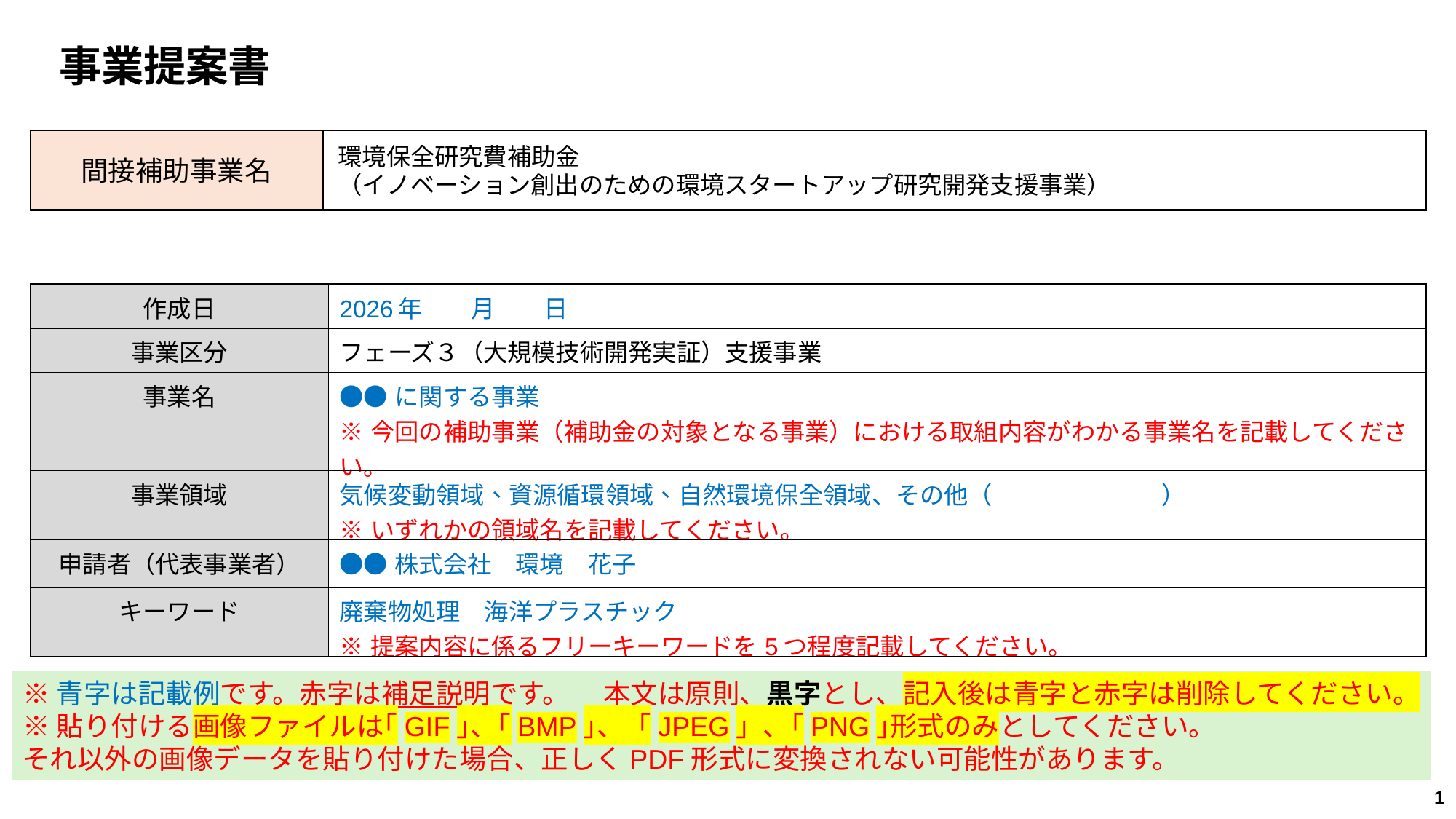

事業提案書
環境保全研究費補助金
（イノベーション創出のための環境スタートアップ研究開発支援事業）
間接補助事業名
| 作成日 | 2026年　　月　　日 |
| --- | --- |
| 事業区分 | フェーズ３（大規模技術開発実証）支援事業 |
| 事業名 | ●●に関する事業　 ※今回の補助事業（補助金の対象となる事業）における取組内容がわかる事業名を記載してください。 |
| 事業領域 | 気候変動領域、資源循環領域、自然環境保全領域、その他（　　　　　　　）　 ※いずれかの領域名を記載してください。 |
| 申請者（代表事業者） | ●●株式会社　環境　花子 |
| キーワード | 廃棄物処理　海洋プラスチック　 ※提案内容に係るフリーキーワードを5つ程度記載してください。 |
※青字は記載例です。赤字は補足説明です。　 本文は原則、黒字とし、記入後は青字と赤字は削除してください。
※貼り付ける画像ファイルは｢GIF｣、｢BMP｣、「JPEG」、｢PNG｣形式のみとしてください。
それ以外の画像データを貼り付けた場合、正しくPDF形式に変換されない可能性があります。
1